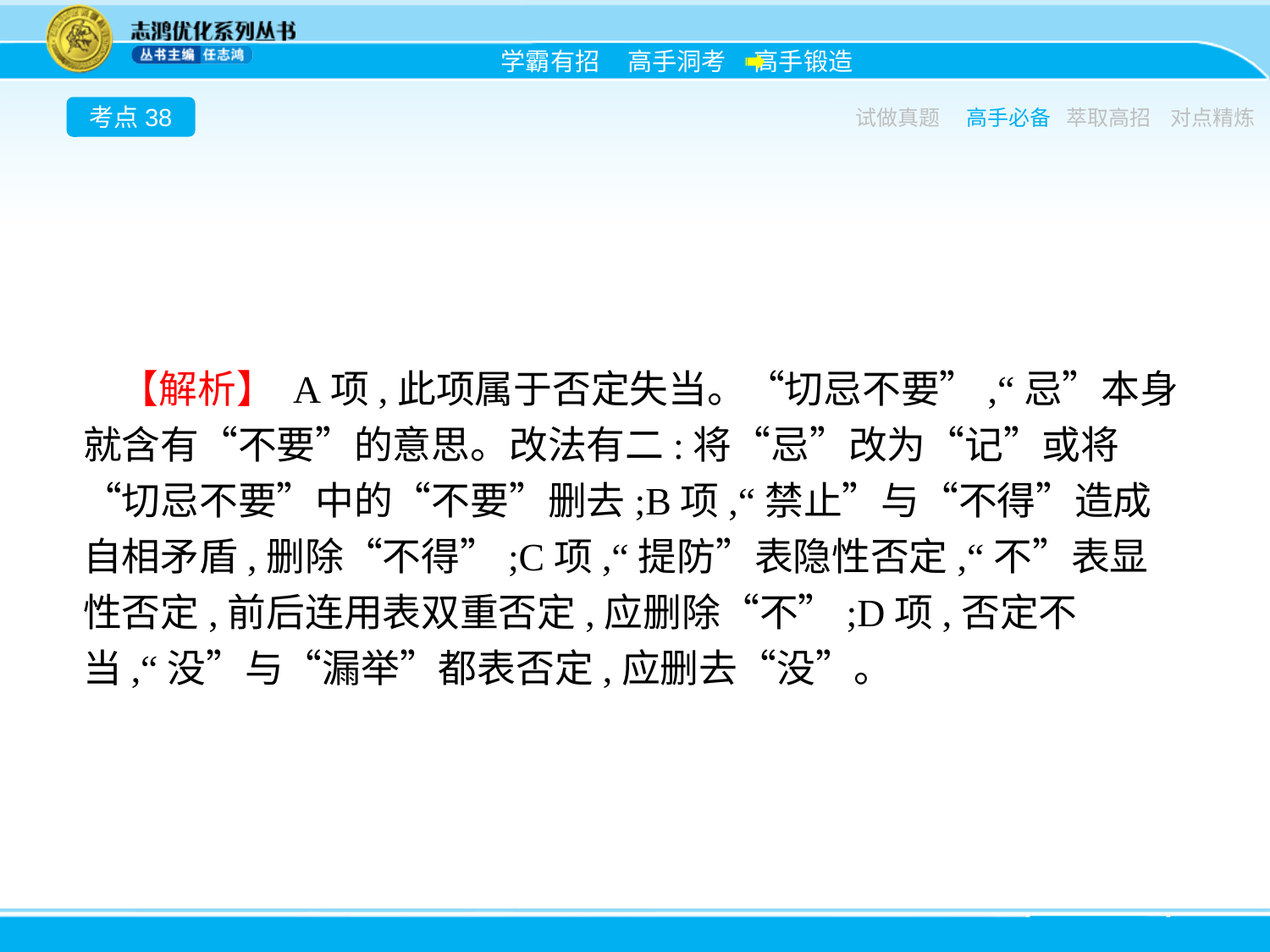

考点38
试做真题
高手必备
萃取高招
对点精炼
【解析】 A项,此项属于否定失当。“切忌不要”,“忌”本身就含有“不要”的意思。改法有二:将“忌”改为“记”或将“切忌不要”中的“不要”删去;B项,“禁止”与“不得”造成自相矛盾,删除“不得”;C项,“提防”表隐性否定,“不”表显性否定,前后连用表双重否定,应删除“不”;D项,否定不当,“没”与“漏举”都表否定,应删去“没”。